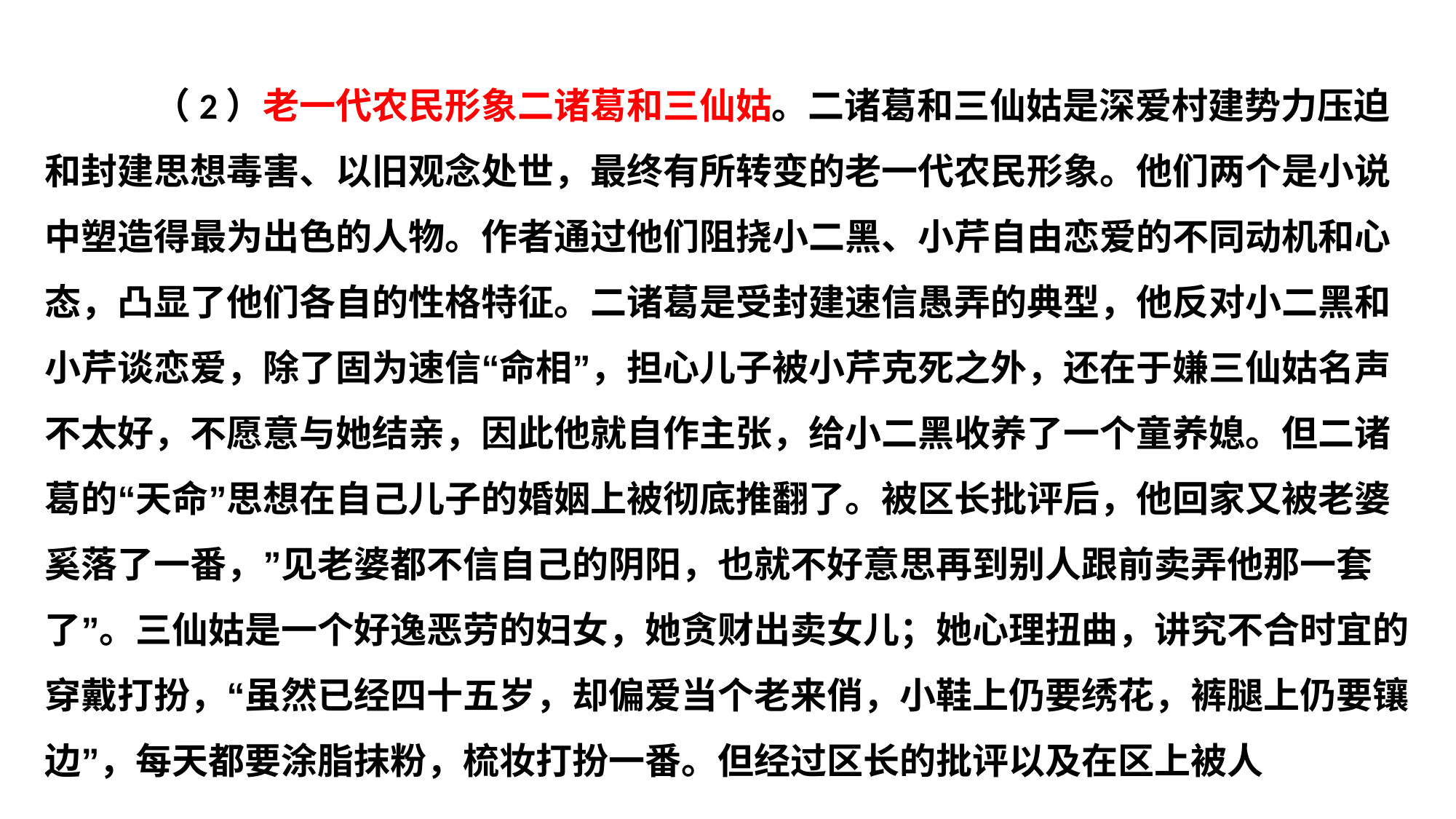

（2）老一代农民形象二诸葛和三仙姑。二诸葛和三仙姑是深爱村建势力压迫和封建思想毒害、以旧观念处世，最终有所转变的老一代农民形象。他们两个是小说中塑造得最为出色的人物。作者通过他们阻挠小二黑、小芹自由恋爱的不同动机和心态，凸显了他们各自的性格特征。二诸葛是受封建速信愚弄的典型，他反对小二黑和小芹谈恋爱，除了固为速信“命相”，担心儿子被小芹克死之外，还在于嫌三仙姑名声不太好，不愿意与她结亲，因此他就自作主张，给小二黑收养了一个童养媳。但二诸葛的“天命”思想在自己儿子的婚姻上被彻底推翻了。被区长批评后，他回家又被老婆奚落了一番，”见老婆都不信自己的阴阳，也就不好意思再到别人跟前卖弄他那一套了”。三仙姑是一个好逸恶劳的妇女，她贪财出卖女儿；她心理扭曲，讲究不合时宜的穿戴打扮，“虽然已经四十五岁，却偏爱当个老来俏，小鞋上仍要绣花，裤腿上仍要镶边”，每天都要涂脂抹粉，梳妆打扮一番。但经过区长的批评以及在区上被人